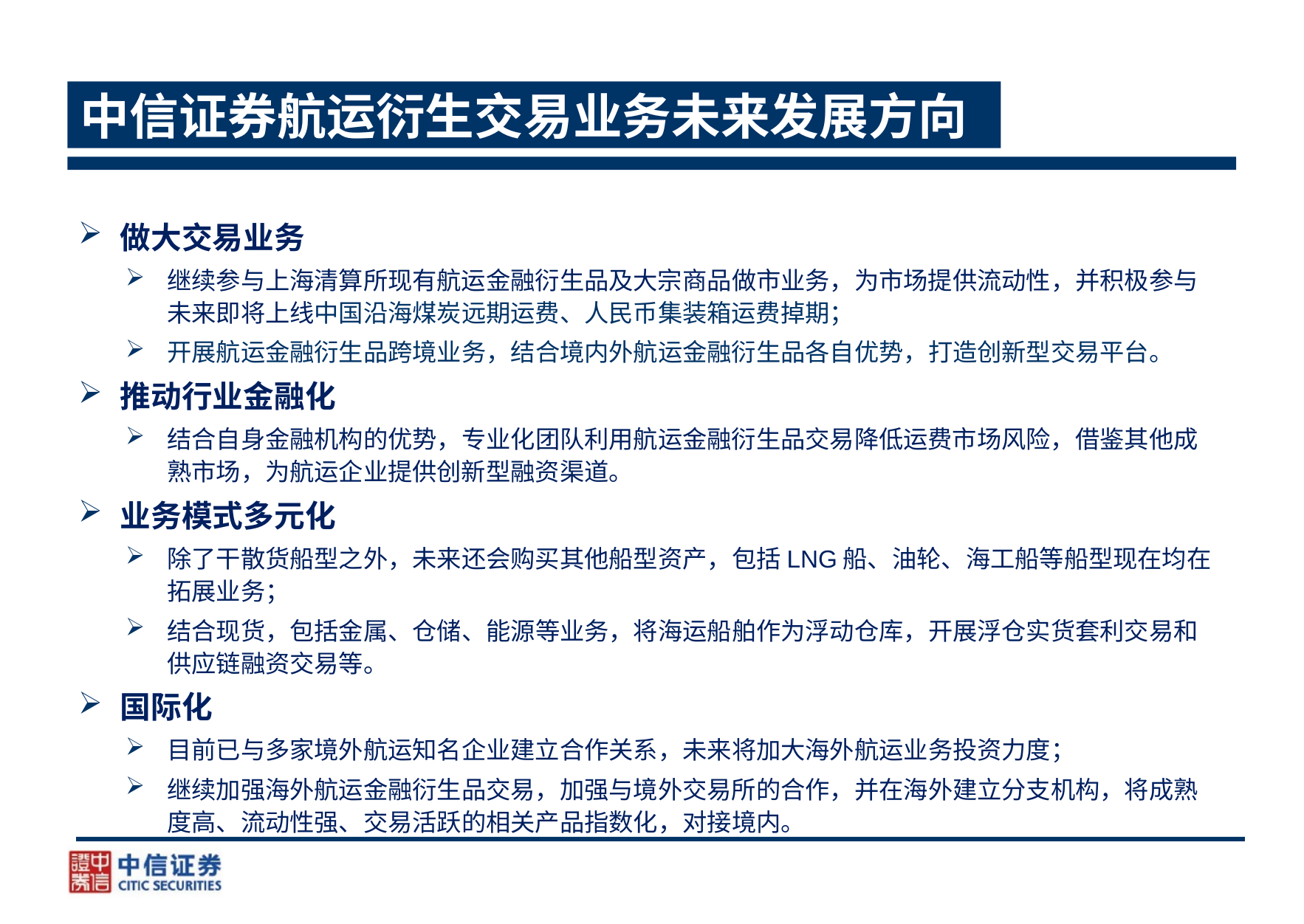

# 中信证券航运衍生交易业务未来发展方向
做大交易业务
继续参与上海清算所现有航运金融衍生品及大宗商品做市业务，为市场提供流动性，并积极参与未来即将上线中国沿海煤炭远期运费、人民币集装箱运费掉期；
开展航运金融衍生品跨境业务，结合境内外航运金融衍生品各自优势，打造创新型交易平台。
推动行业金融化
结合自身金融机构的优势，专业化团队利用航运金融衍生品交易降低运费市场风险，借鉴其他成熟市场，为航运企业提供创新型融资渠道。
业务模式多元化
除了干散货船型之外，未来还会购买其他船型资产，包括LNG船、油轮、海工船等船型现在均在拓展业务；
结合现货，包括金属、仓储、能源等业务，将海运船舶作为浮动仓库，开展浮仓实货套利交易和供应链融资交易等。
国际化
目前已与多家境外航运知名企业建立合作关系，未来将加大海外航运业务投资力度；
继续加强海外航运金融衍生品交易，加强与境外交易所的合作，并在海外建立分支机构，将成熟度高、流动性强、交易活跃的相关产品指数化，对接境内。